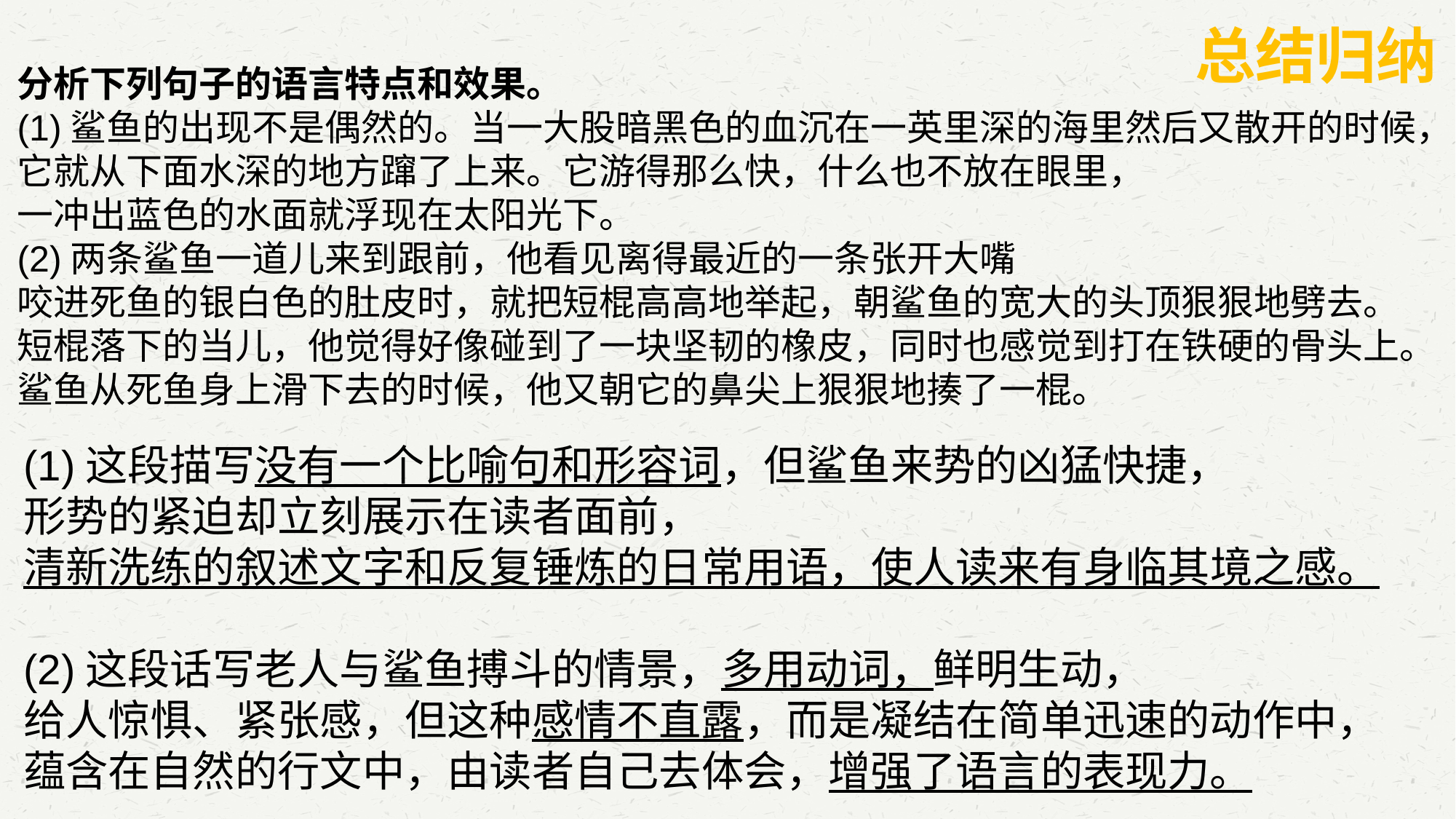

总结归纳
分析下列句子的语言特点和效果。
(1)鲨鱼的出现不是偶然的。当一大股暗黑色的血沉在一英里深的海里然后又散开的时候，
它就从下面水深的地方蹿了上来。它游得那么快，什么也不放在眼里，
一冲出蓝色的水面就浮现在太阳光下。
(2)两条鲨鱼一道儿来到跟前，他看见离得最近的一条张开大嘴
咬进死鱼的银白色的肚皮时，就把短棍高高地举起，朝鲨鱼的宽大的头顶狠狠地劈去。
短棍落下的当儿，他觉得好像碰到了一块坚韧的橡皮，同时也感觉到打在铁硬的骨头上。
鲨鱼从死鱼身上滑下去的时候，他又朝它的鼻尖上狠狠地揍了一棍。
(1)这段描写没有一个比喻句和形容词，但鲨鱼来势的凶猛快捷，
形势的紧迫却立刻展示在读者面前，
清新洗练的叙述文字和反复锤炼的日常用语，使人读来有身临其境之感。

(2)这段话写老人与鲨鱼搏斗的情景，多用动词，鲜明生动，
给人惊惧、紧张感，但这种感情不直露，而是凝结在简单迅速的动作中，
蕴含在自然的行文中，由读者自己去体会，增强了语言的表现力。